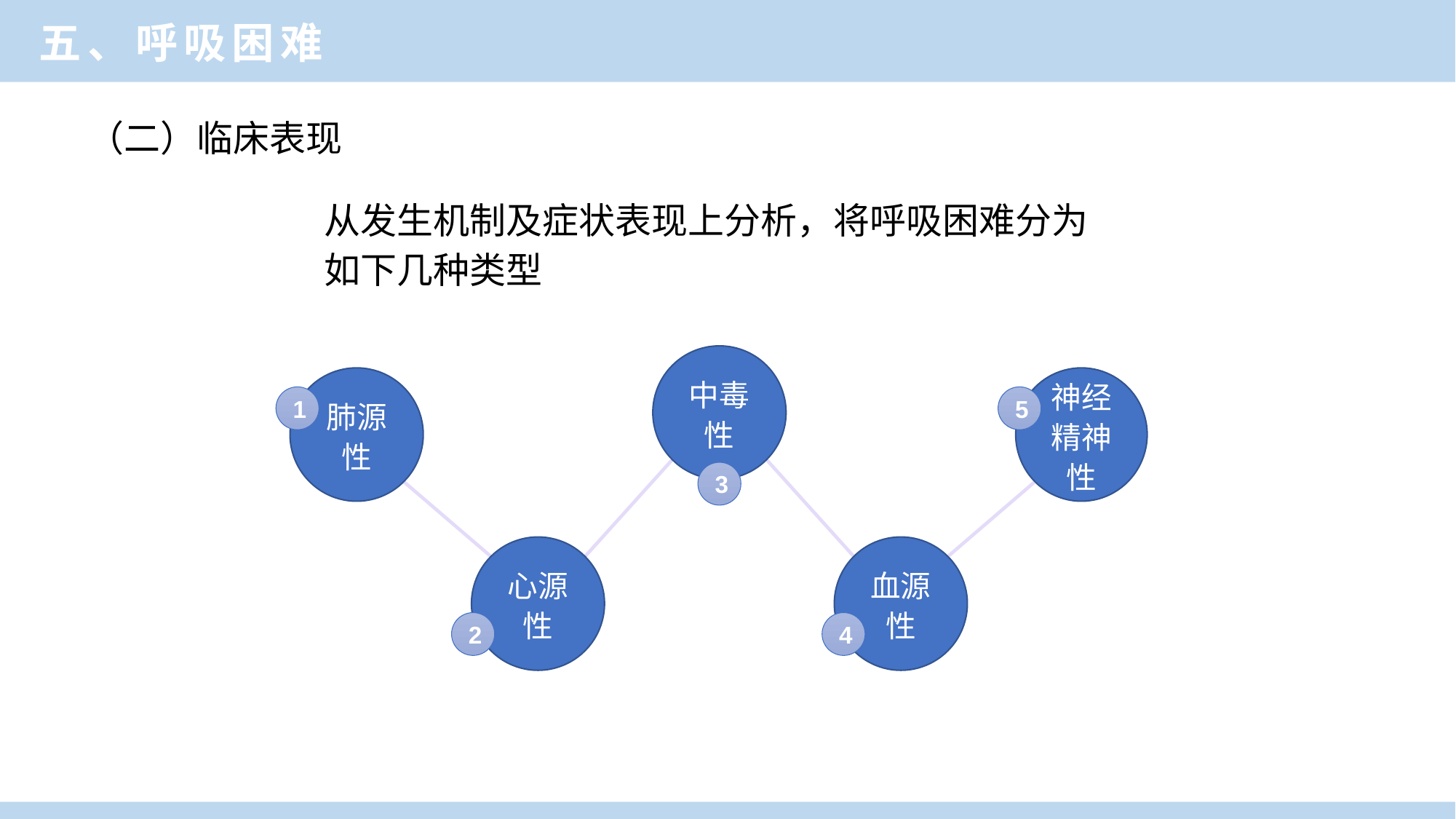

五、呼吸困难
（二）临床表现
从发生机制及症状表现上分析，将呼吸困难分为如下几种类型
中毒性
肺源性
神经精神性
1
5
3
心源性
血源性
2
4